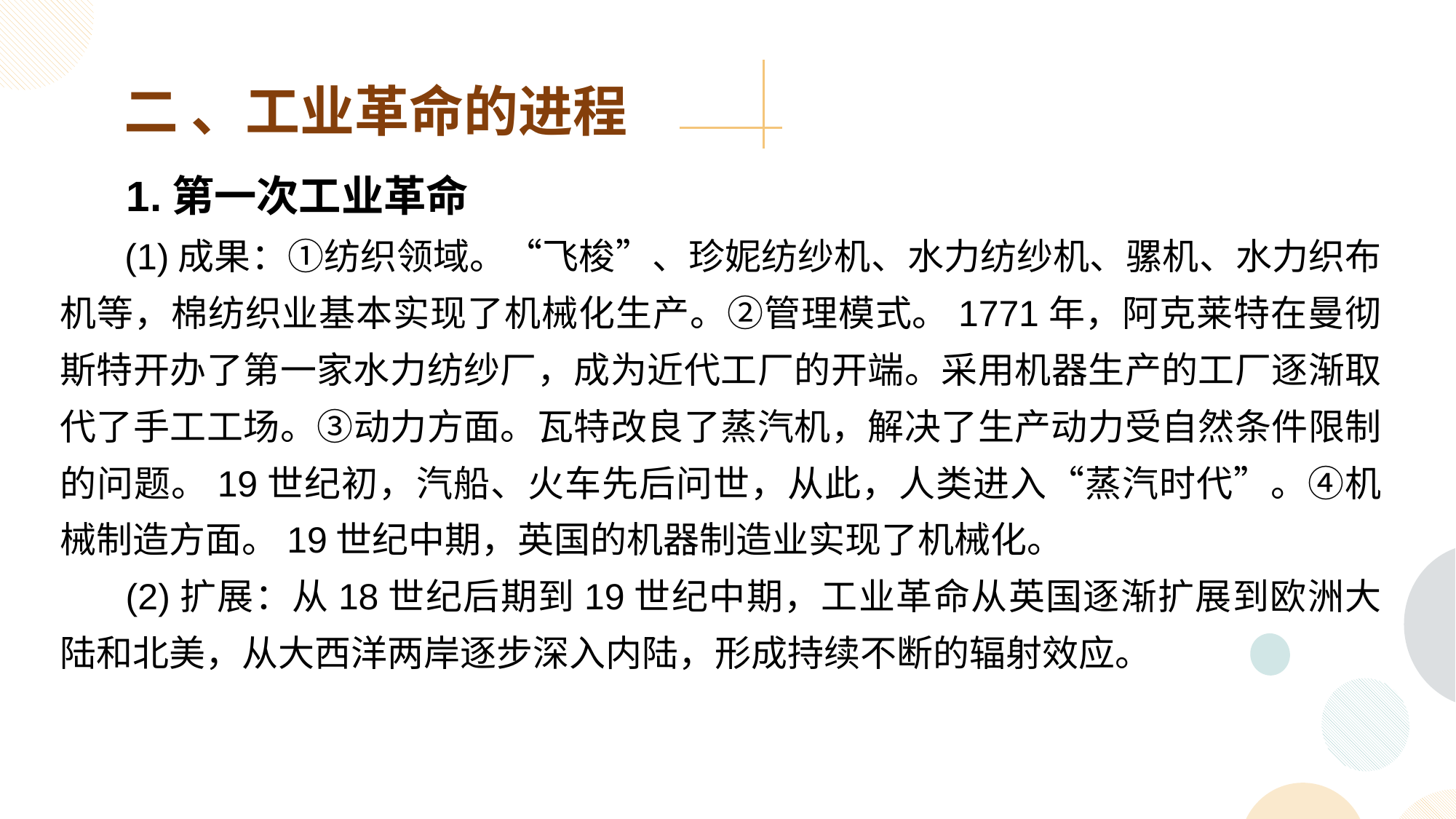

二 、工业革命的进程
 1.第一次工业革命
 (1)成果：①纺织领域。“飞梭”、珍妮纺纱机、水力纺纱机、骡机、水力织布机等，棉纺织业基本实现了机械化生产。②管理模式。1771年，阿克莱特在曼彻斯特开办了第一家水力纺纱厂，成为近代工厂的开端。采用机器生产的工厂逐渐取代了手工工场。③动力方面。瓦特改良了蒸汽机，解决了生产动力受自然条件限制的问题。19世纪初，汽船、火车先后问世，从此，人类进入“蒸汽时代”。④机械制造方面。19世纪中期，英国的机器制造业实现了机械化。
 (2)扩展：从18世纪后期到19世纪中期，工业革命从英国逐渐扩展到欧洲大陆和北美，从大西洋两岸逐步深入内陆，形成持续不断的辐射效应。